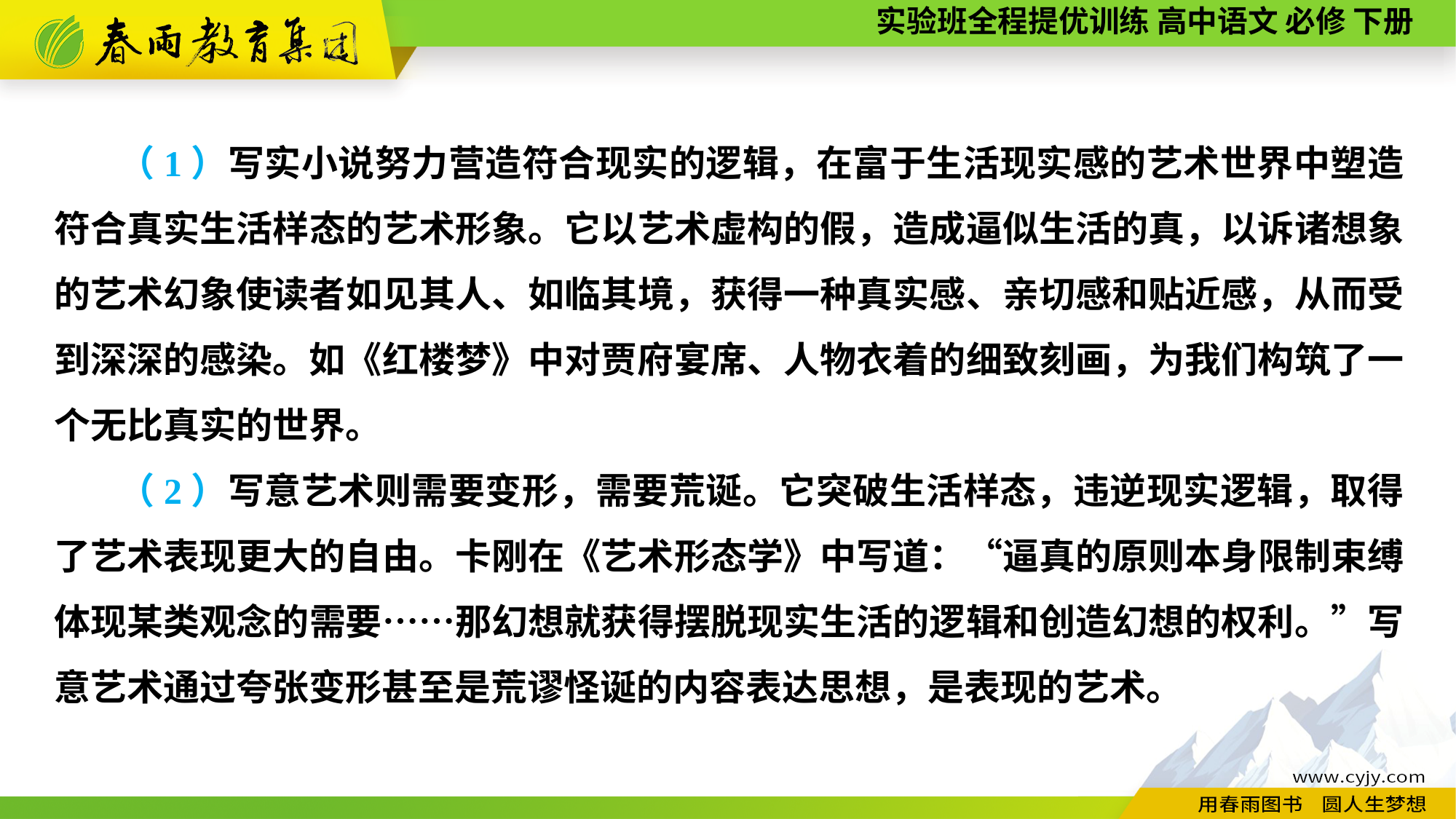

（1）写实小说努力营造符合现实的逻辑，在富于生活现实感的艺术世界中塑造符合真实生活样态的艺术形象。它以艺术虚构的假，造成逼似生活的真，以诉诸想象的艺术幻象使读者如见其人、如临其境，获得一种真实感、亲切感和贴近感，从而受到深深的感染。如《红楼梦》中对贾府宴席、人物衣着的细致刻画，为我们构筑了一个无比真实的世界。
（2）写意艺术则需要变形，需要荒诞。它突破生活样态，违逆现实逻辑，取得了艺术表现更大的自由。卡刚在《艺术形态学》中写道：“逼真的原则本身限制束缚体现某类观念的需要……那幻想就获得摆脱现实生活的逻辑和创造幻想的权利。”写意艺术通过夸张变形甚至是荒谬怪诞的内容表达思想，是表现的艺术。